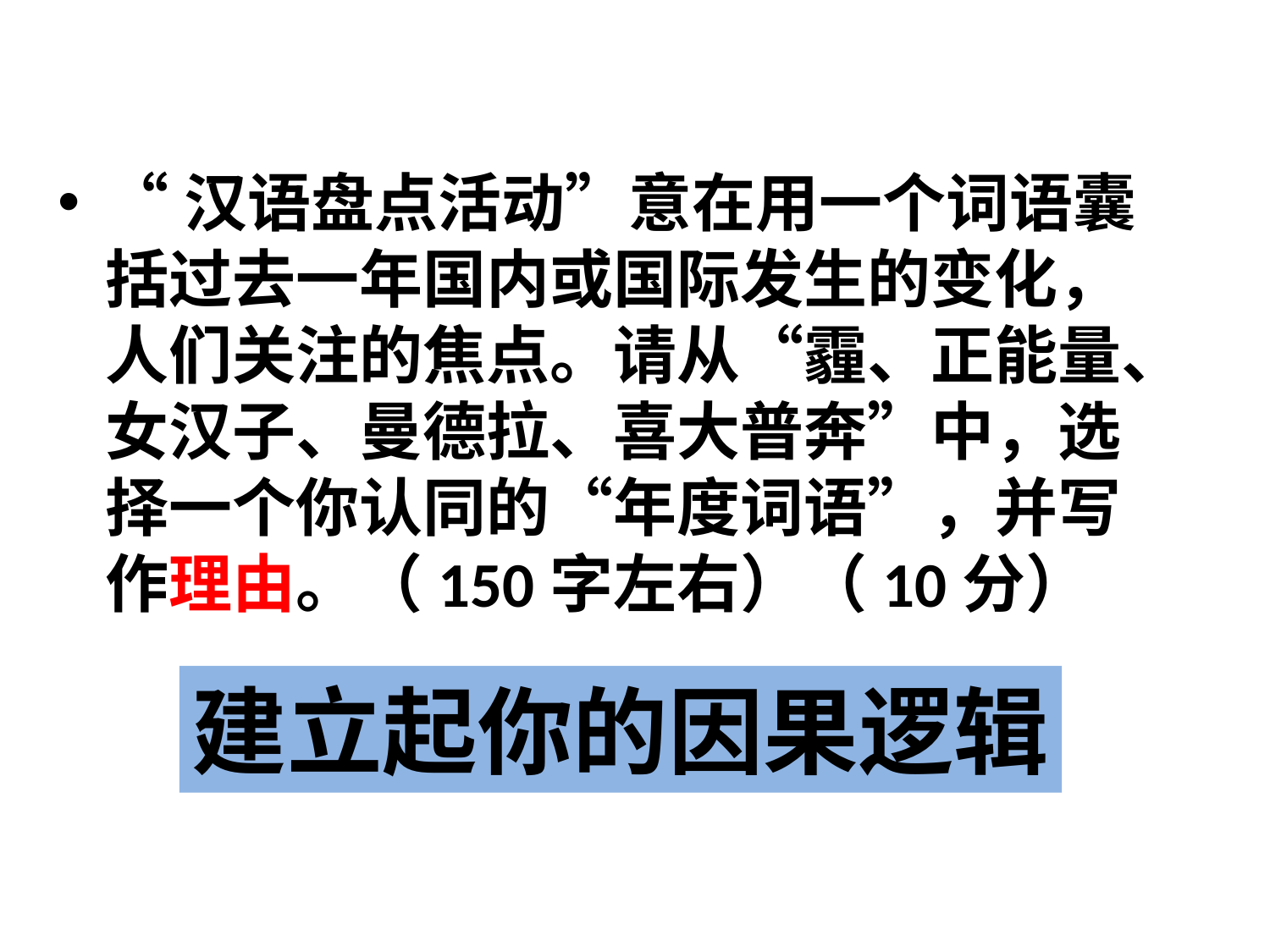

#
“汉语盘点活动”意在用一个词语囊括过去一年国内或国际发生的变化，人们关注的焦点。请从“霾、正能量、女汉子、曼德拉、喜大普奔”中，选择一个你认同的“年度词语”，并写作理由。（150字左右）（10分）

建立起你的因果逻辑